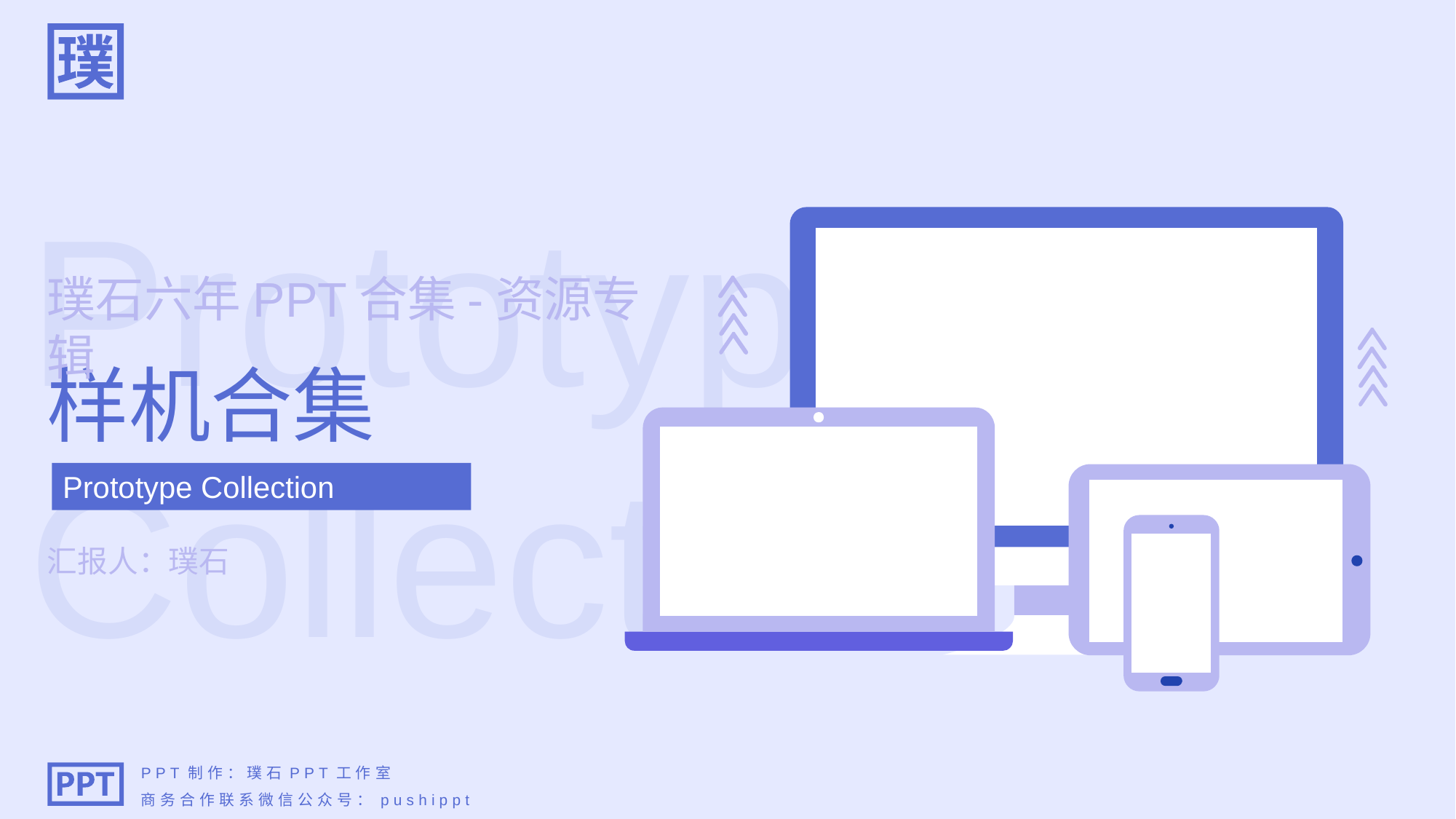

Prototype Collection

璞石六年PPT合集-资源专辑
样机合集
Prototype Collection
汇报人：璞石